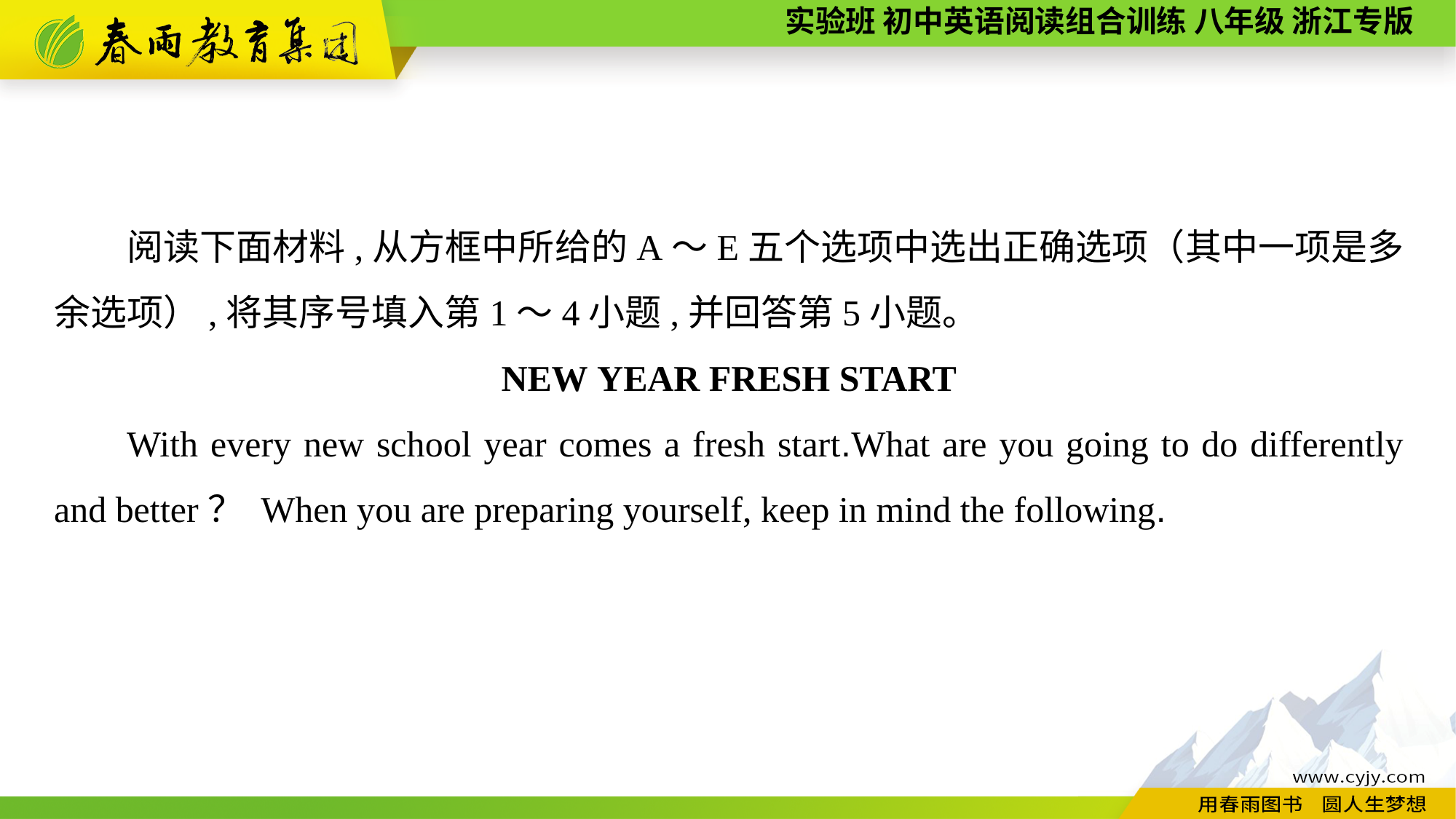

阅读下面材料,从方框中所给的A～E五个选项中选出正确选项（其中一项是多余选项）,将其序号填入第1～4小题,并回答第5小题。
NEW YEAR FRESH START
With every new school year comes a fresh start.What are you going to do differently and better？ When you are preparing yourself, keep in mind the following.